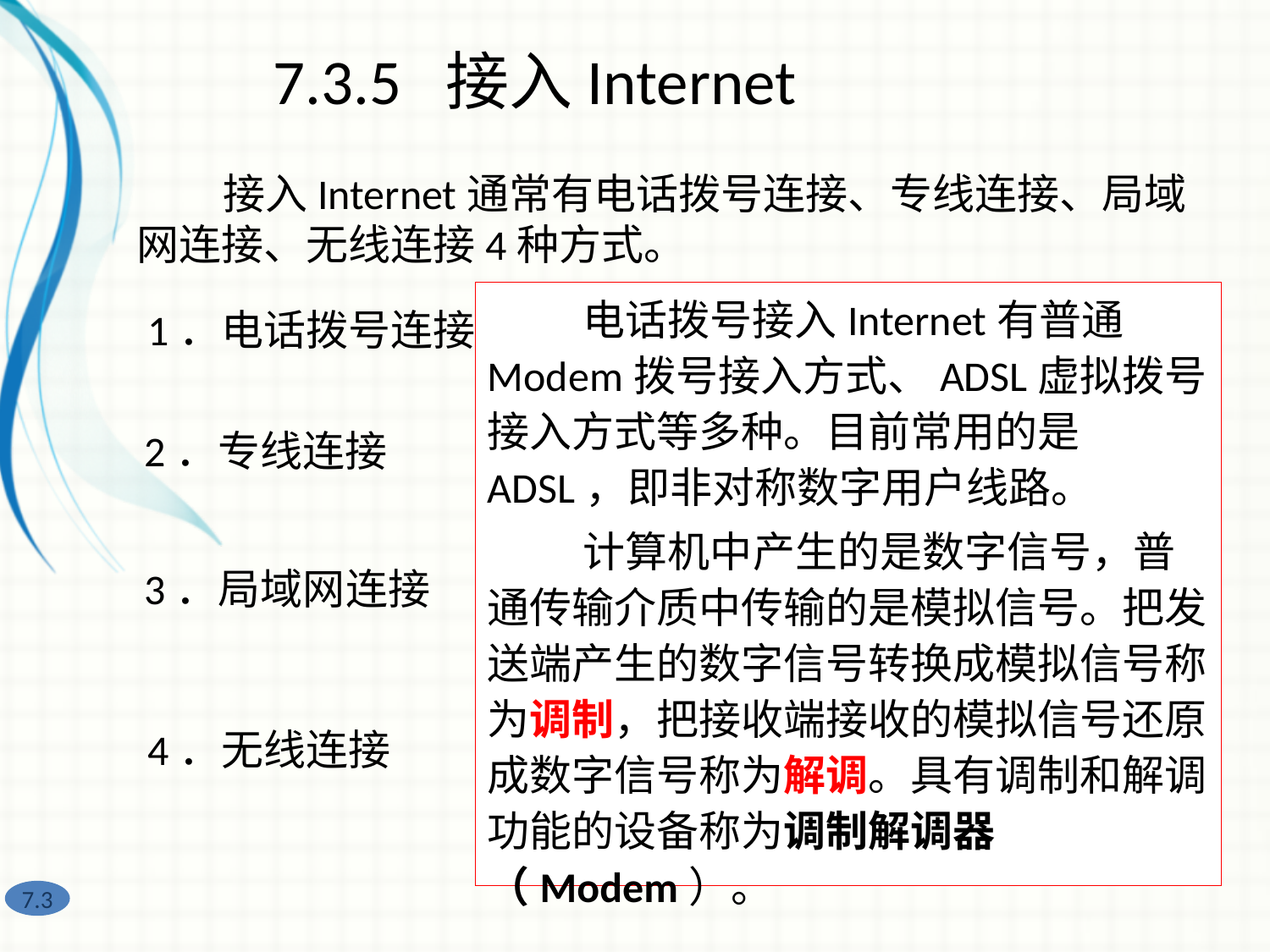

7.3.5  接入Internet
        接入Internet通常有电话拨号连接、专线连接、局域网连接、无线连接4种方式。
         电话拨号接入Internet有普通Modem拨号接入方式、ADSL虚拟拨号接入方式等多种。目前常用的是ADSL，即非对称数字用户线路。
         计算机中产生的是数字信号，普通传输介质中传输的是模拟信号。把发送端产生的数字信号转换成模拟信号称为调制，把接收端接收的模拟信号还原成数字信号称为解调。具有调制和解调功能的设备称为调制解调器（Modem）。
        专线接入Internet的方式主要有Cable Modem接入方式、DDN专线接入方式、光纤接入方式 。Cable Modem接入主要是利用有线电视网进行数据传输。DDN专线接入是利用数字信道提供永久性连接电路来传输数据信号的数字传输网络。
         这种方式不用电话线，带宽扩充方便，上下行速率对称，网速高。

1．电话拨号连接
         如果通过路由器、代理服务器、网关等网络设备把一个局域网接入Internet，这样，局域网中的计算机就可以接入Internet了。
         如果有无线AP，那么装有无线网卡的计算机或支持WiFi功能的笔记本电脑、手机等就可以无线连接到Internet。当然，无线AP也是要通过有线接入技术连接到Internet上的。
2．专线连接
3．局域网连接
4．无线连接